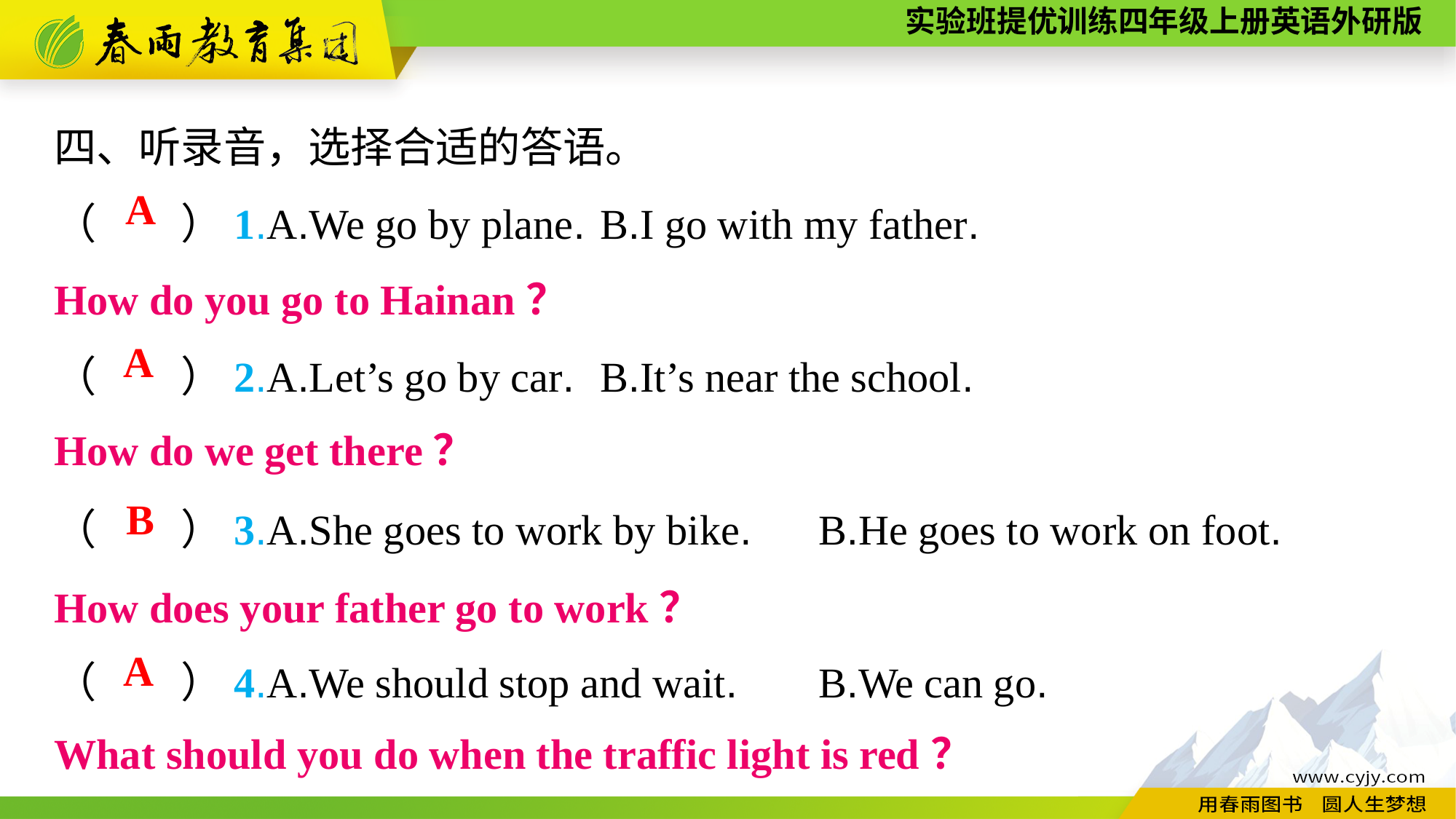

四、听录音，选择合适的答语。
（　　）1.A.We go by plane.	B.I go with my father.

（　　）2.A.Let’s go by car.	B.It’s near the school.

（　　）3.A.She goes to work by bike.	B.He goes to work on foot.

（　　）4.A.We should stop and wait.	B.We can go.
A
How do you go to Hainan？
A
How do we get there？
B
How does your father go to work？
A
What should you do when the traffic light is red？